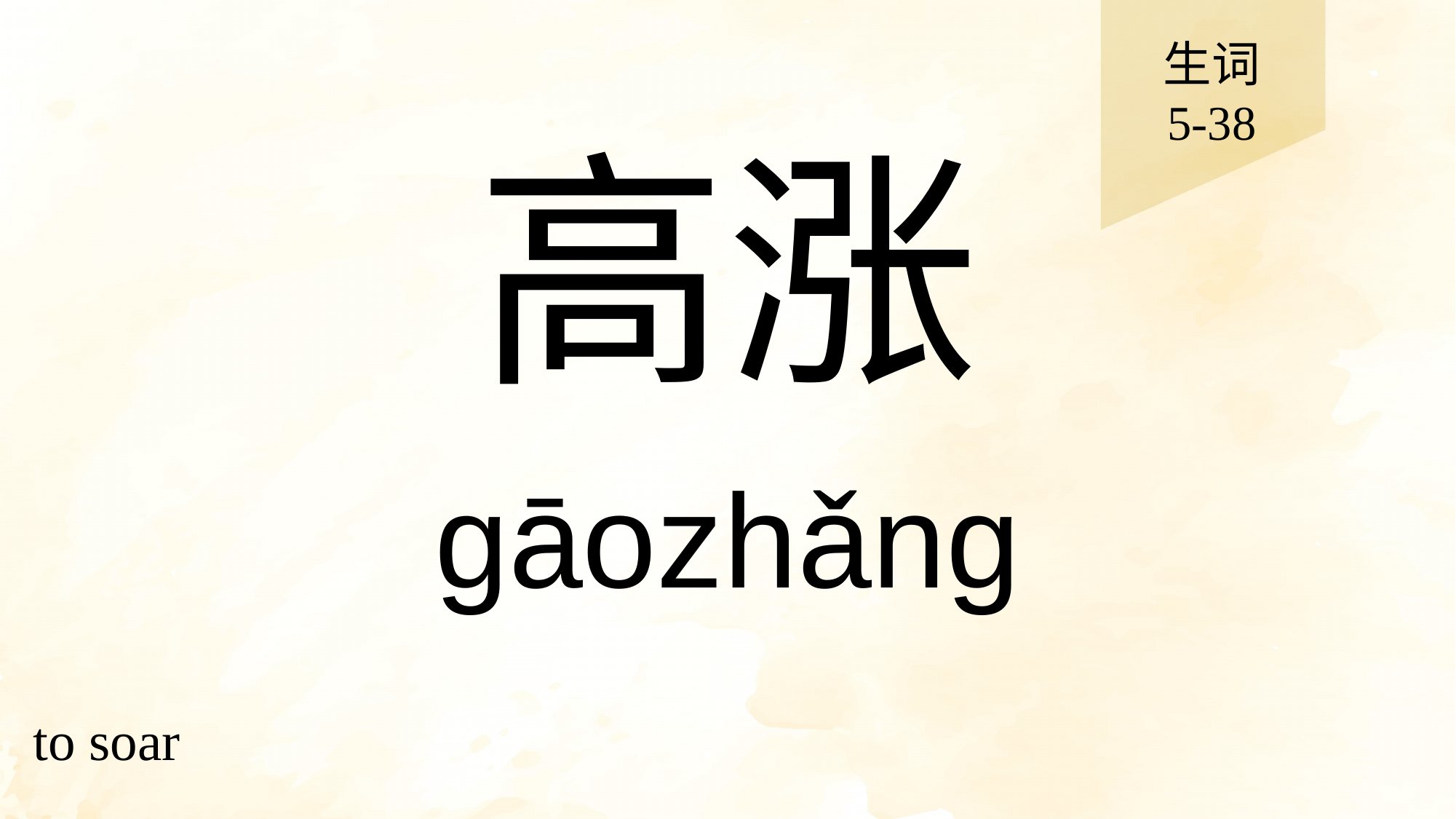

生词
5-38
# 高涨
gāozhǎng
to soar